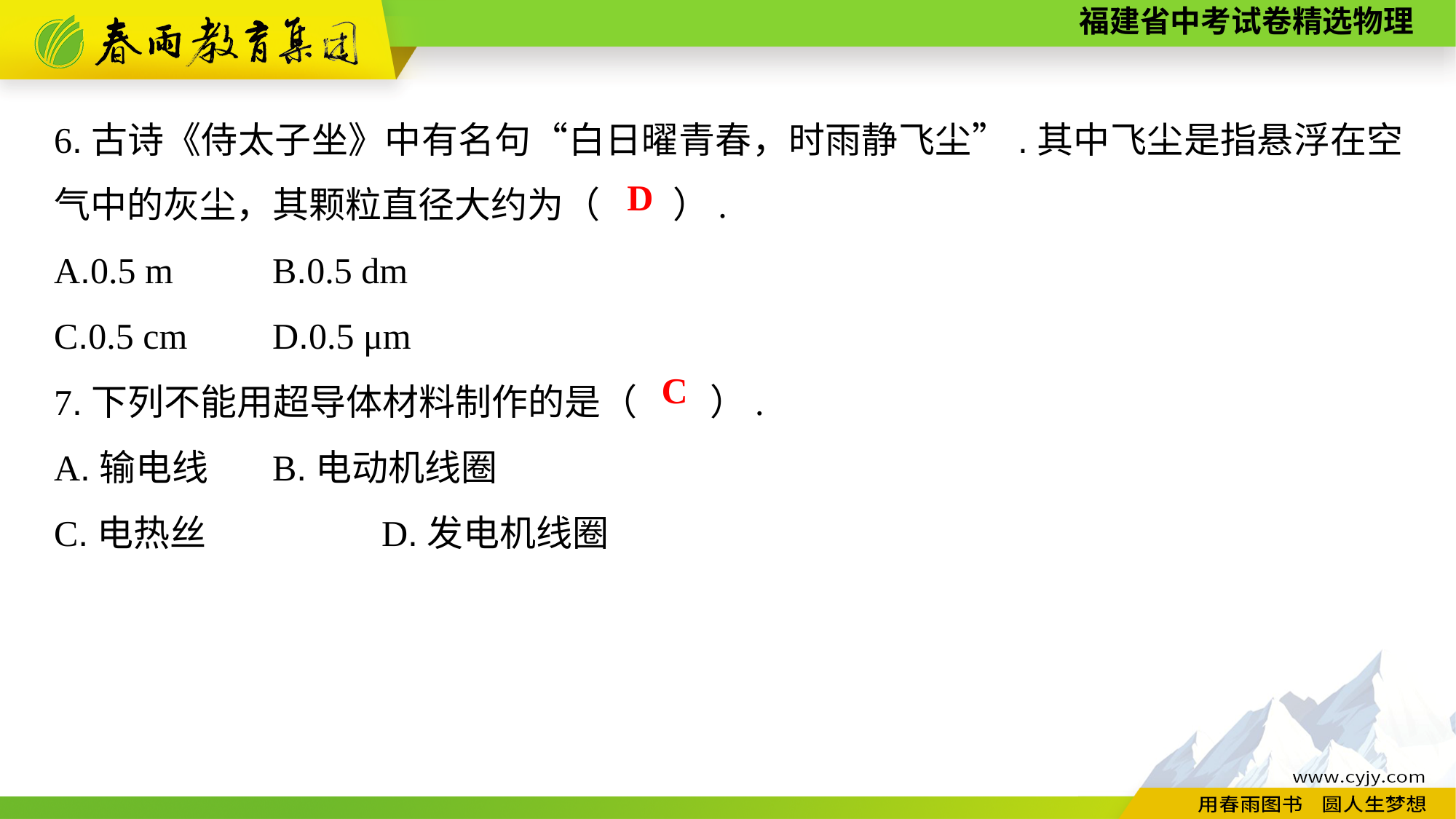

6.古诗《侍太子坐》中有名句“白日曜青春，时雨静飞尘”.其中飞尘是指悬浮在空气中的灰尘，其颗粒直径大约为（　　）.
A.0.5 m	B.0.5 dm
C.0.5 cm　　	D.0.5 μm
7.下列不能用超导体材料制作的是（　　）.
A.输电线	B.电动机线圈
C.电热丝　　	D.发电机线圈
D
C